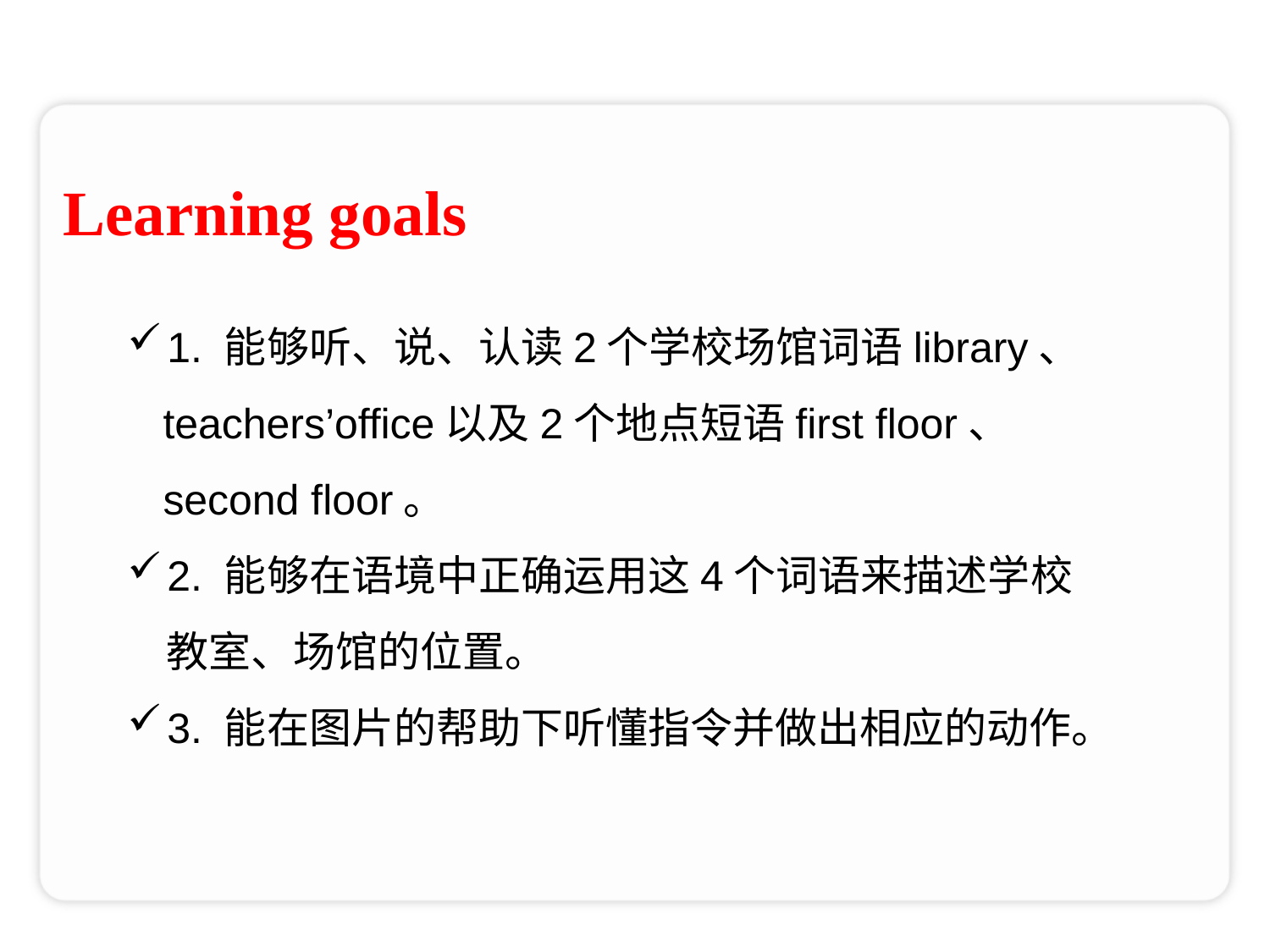

Learning goals
1. 能够听、说、认读2个学校场馆词语library、
   teachers’office以及2个地点短语first floor、
   second floor。
2. 能够在语境中正确运用这4个词语来描述学校
   教室、场馆的位置。
3. 能在图片的帮助下听懂指令并做出相应的动作。